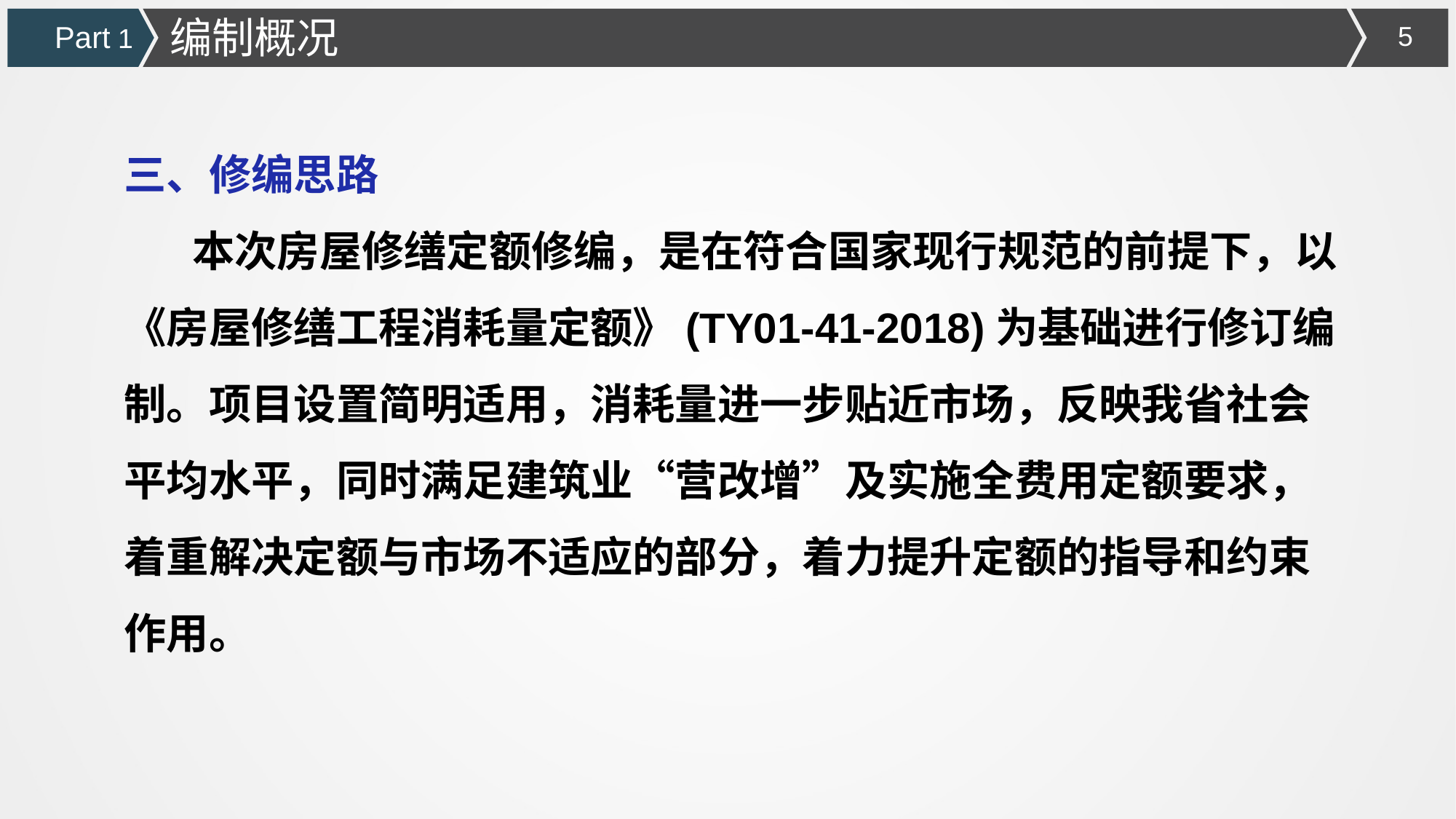

编制概况
Part 1
三、修编思路
      本次房屋修缮定额修编，是在符合国家现行规范的前提下，以《房屋修缮工程消耗量定额》(TY01-41-2018)为基础进行修订编制。项目设置简明适用，消耗量进一步贴近市场，反映我省社会平均水平，同时满足建筑业“营改增”及实施全费用定额要求，着重解决定额与市场不适应的部分，着力提升定额的指导和约束作用。